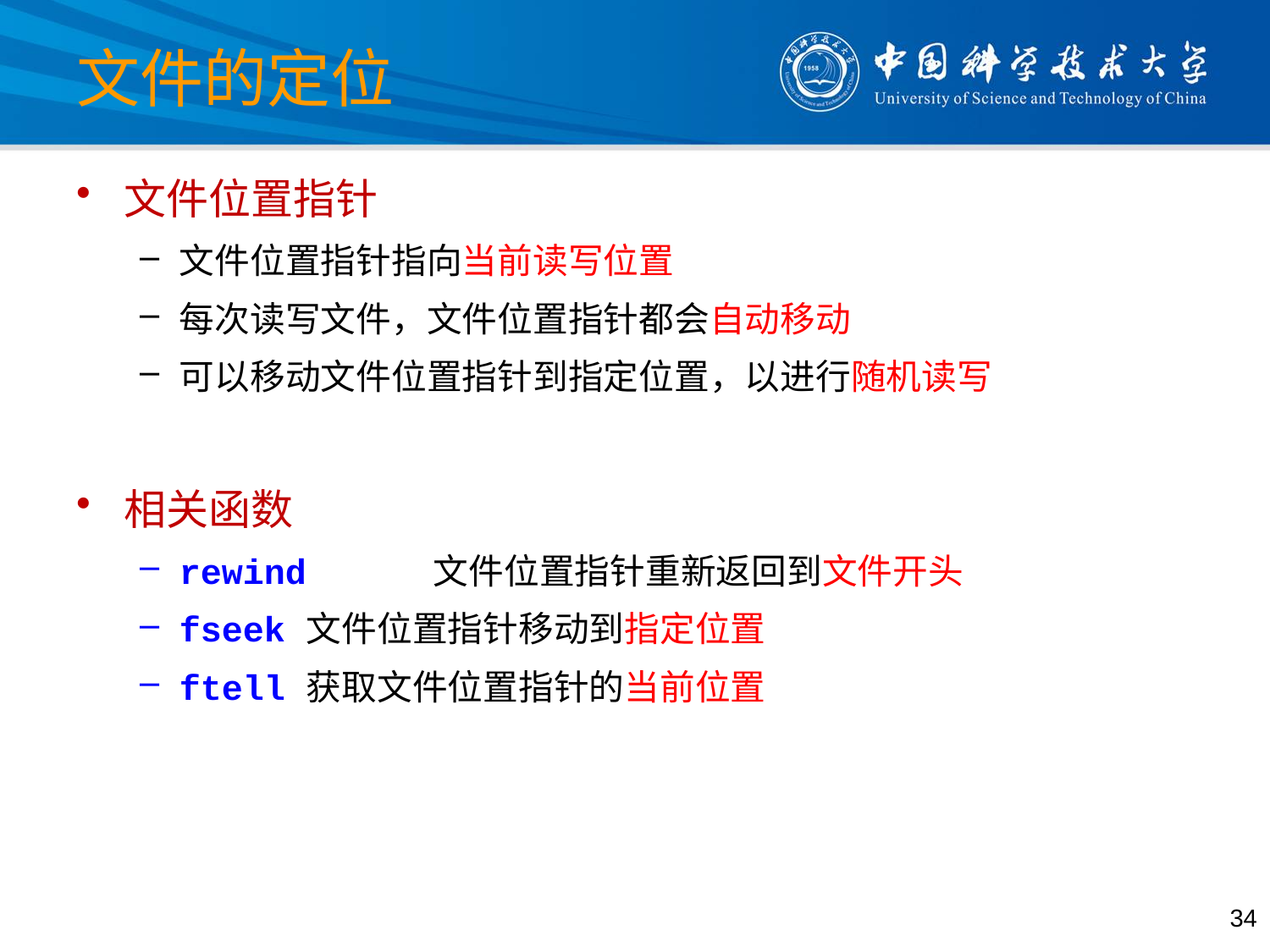

# 文件的定位
文件位置指针
文件位置指针指向当前读写位置
每次读写文件，文件位置指针都会自动移动
可以移动文件位置指针到指定位置，以进行随机读写

相关函数
rewind	文件位置指针重新返回到文件开头
fseek	文件位置指针移动到指定位置
ftell	获取文件位置指针的当前位置
34